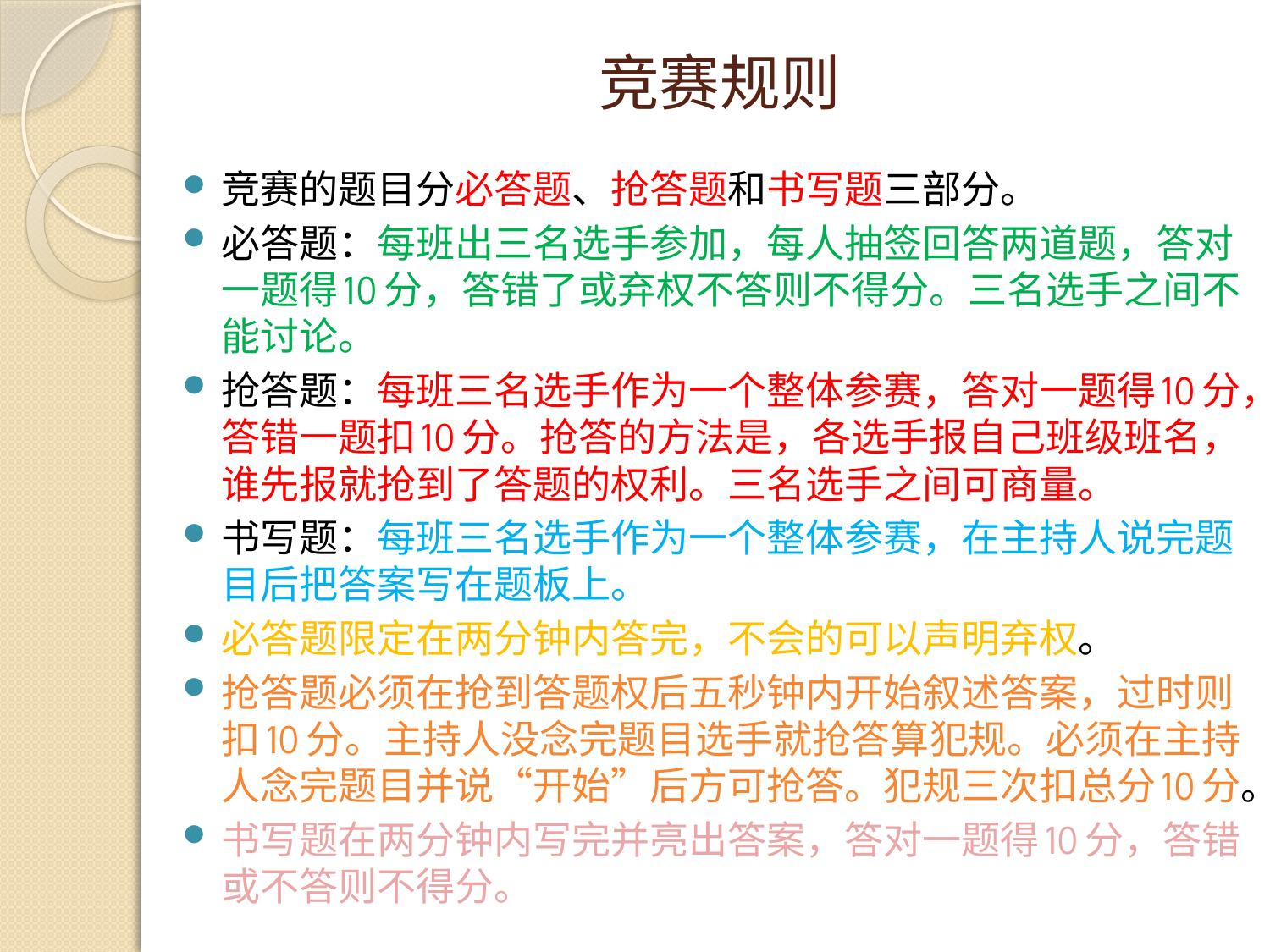

# 竞赛规则
竞赛的题目分必答题、抢答题和书写题三部分。
必答题：每班出三名选手参加，每人抽签回答两道题，答对一题得10分，答错了或弃权不答则不得分。三名选手之间不能讨论。
抢答题：每班三名选手作为一个整体参赛，答对一题得10分，答错一题扣10分。抢答的方法是，各选手报自己班级班名，谁先报就抢到了答题的权利。三名选手之间可商量。
书写题：每班三名选手作为一个整体参赛，在主持人说完题目后把答案写在题板上。
必答题限定在两分钟内答完，不会的可以声明弃权。
抢答题必须在抢到答题权后五秒钟内开始叙述答案，过时则扣10分。主持人没念完题目选手就抢答算犯规。必须在主持人念完题目并说“开始”后方可抢答。犯规三次扣总分10分。
书写题在两分钟内写完并亮出答案，答对一题得10分，答错或不答则不得分。